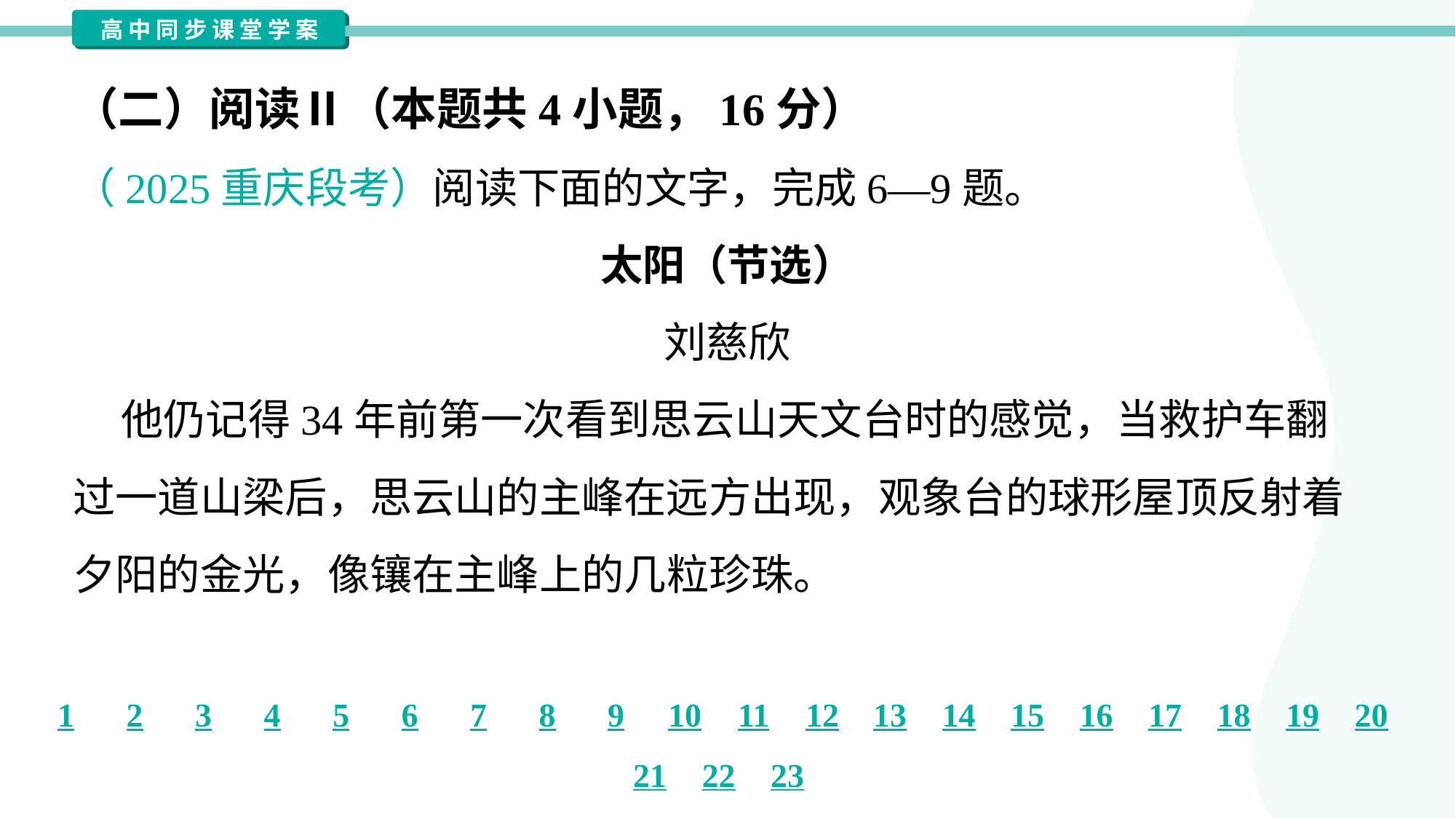

（二）阅读Ⅱ（本题共4小题，16分）
（2025重庆段考）阅读下面的文字，完成6—9题。
太阳（节选）
刘慈欣
    他仍记得34年前第一次看到思云山天文台时的感觉，当救护车翻
过一道山梁后，思云山的主峰在远方出现，观象台的球形屋顶反射着
夕阳的金光，像镶在主峰上的几粒珍珠。